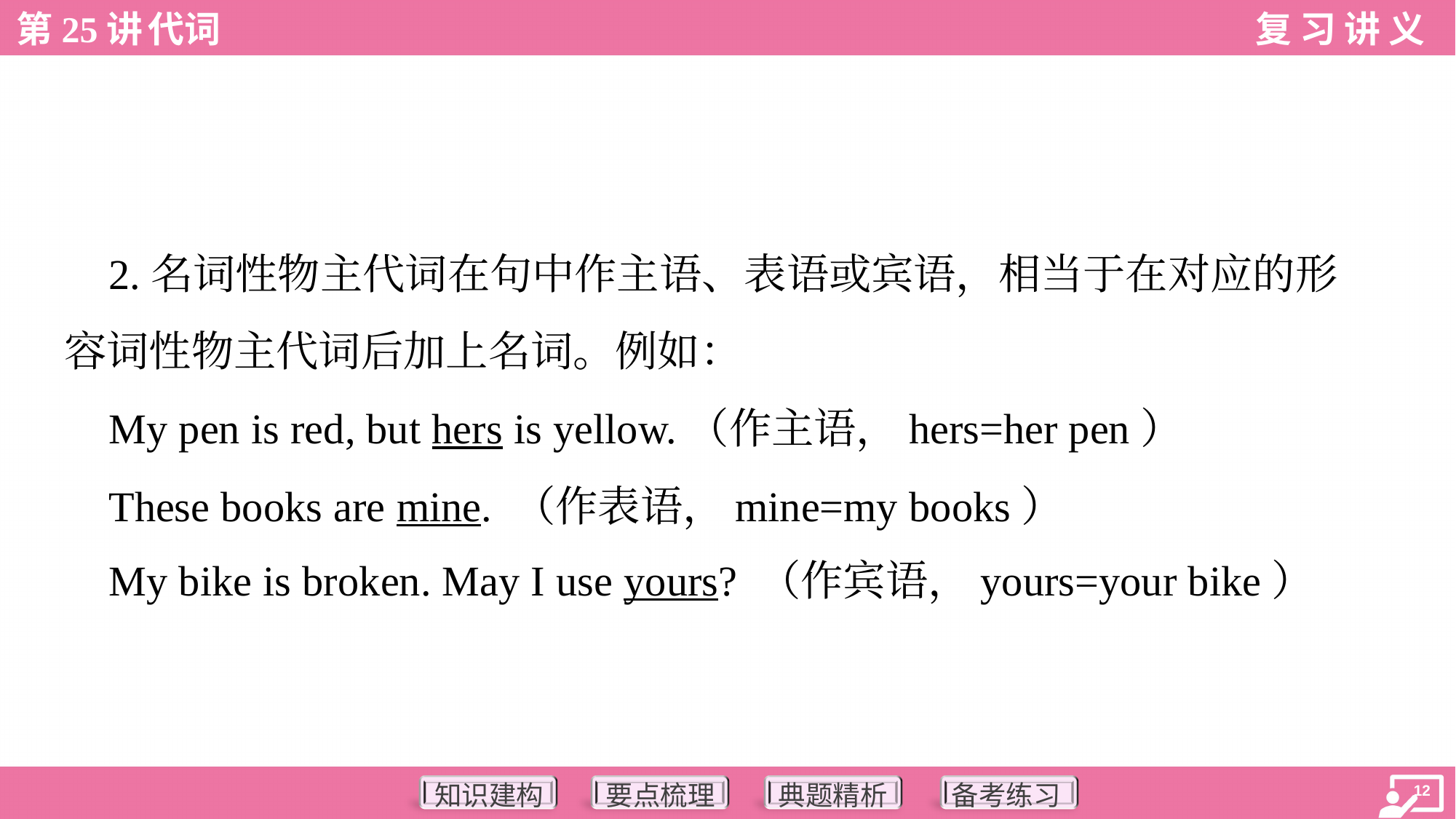

2.名词性物主代词在句中作主语、表语或宾语，相当于在对应的形
容词性物主代词后加上名词。例如：
    My pen is red, but hers is yellow.（作主语，hers=her pen）
    These books are mine. （作表语，mine=my books）
    My bike is broken. May I use yours? （作宾语，yours=your bike）